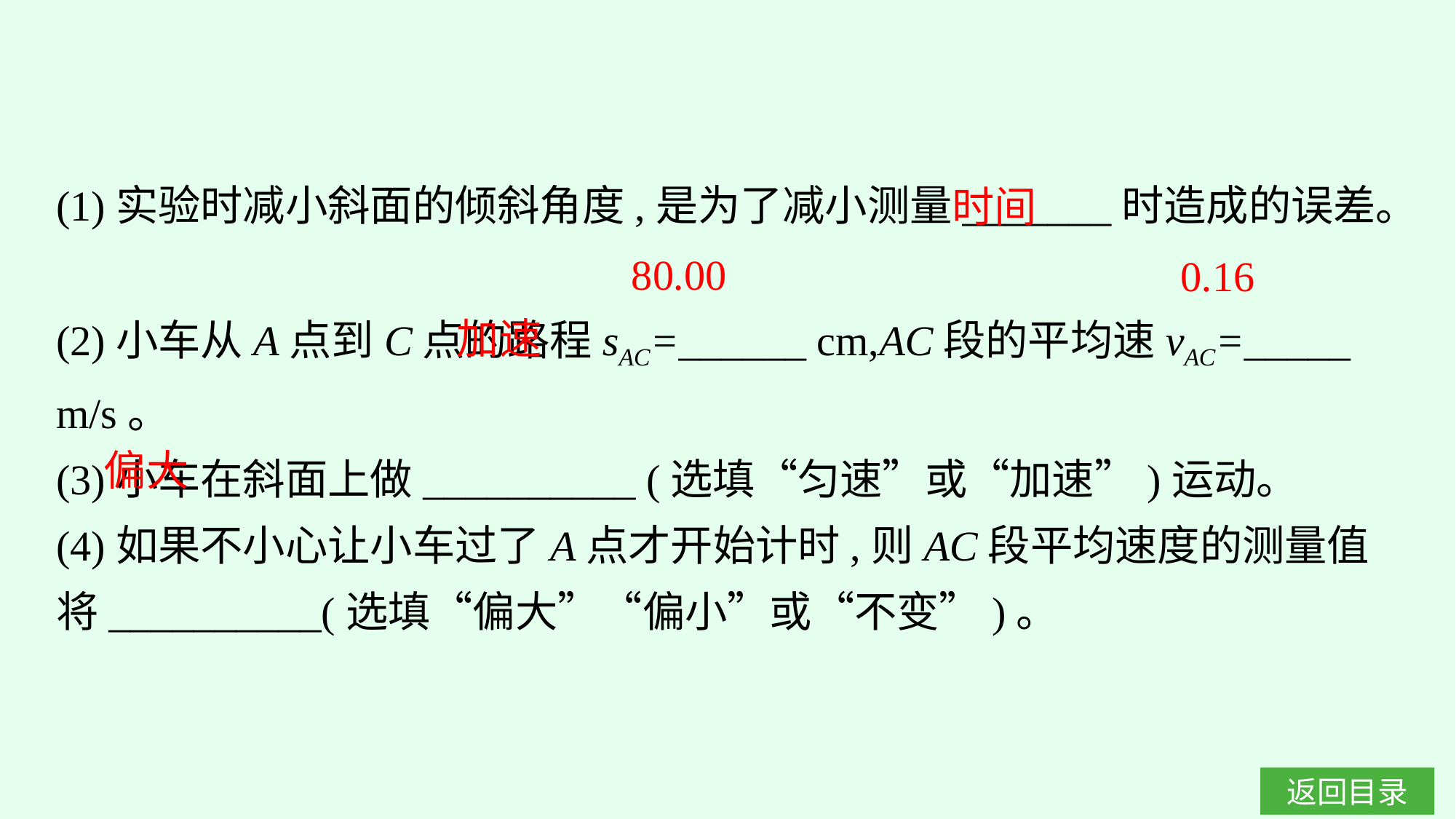

(1)实验时减小斜面的倾斜角度,是为了减小测量_______时造成的误差。
(2)小车从A点到C点的路程sAC=______ cm,AC段的平均速vAC=_____ m/s。
(3)小车在斜面上做__________ (选填“匀速”或“加速”)运动。
(4)如果不小心让小车过了A点才开始计时,则AC段平均速度的测量值将__________(选填“偏大”“偏小”或“不变”)。
时间
80.00
0.16
加速
偏大